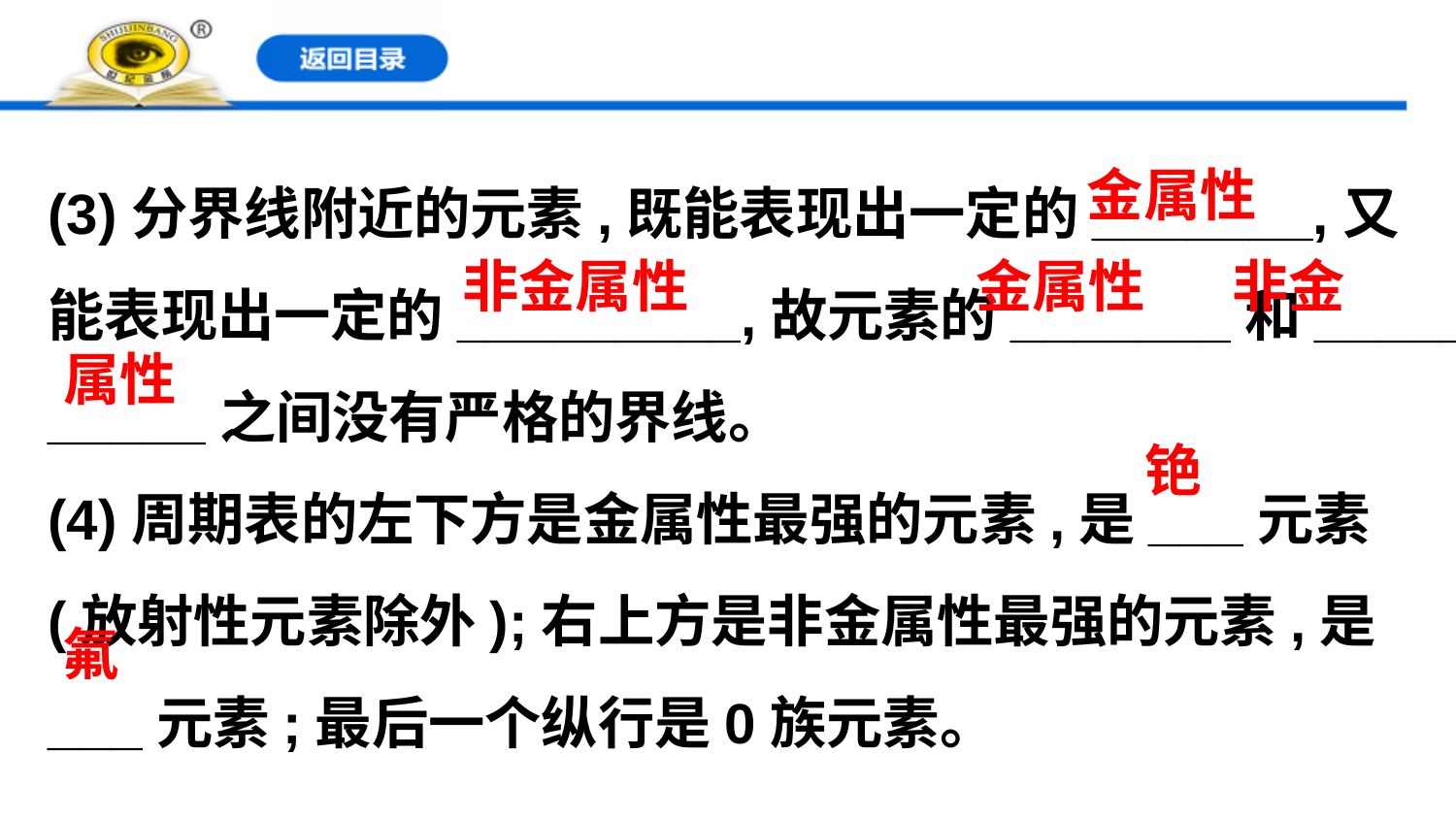

金属性
(3)分界线附近的元素,既能表现出一定的_______,又
能表现出一定的_________,故元素的_______和_____
_____之间没有严格的界线。
(4)周期表的左下方是金属性最强的元素,是___元素
(放射性元素除外);右上方是非金属性最强的元素,是
___元素;最后一个纵行是0族元素。
非金属性
金属性
非金
属性
铯
氟